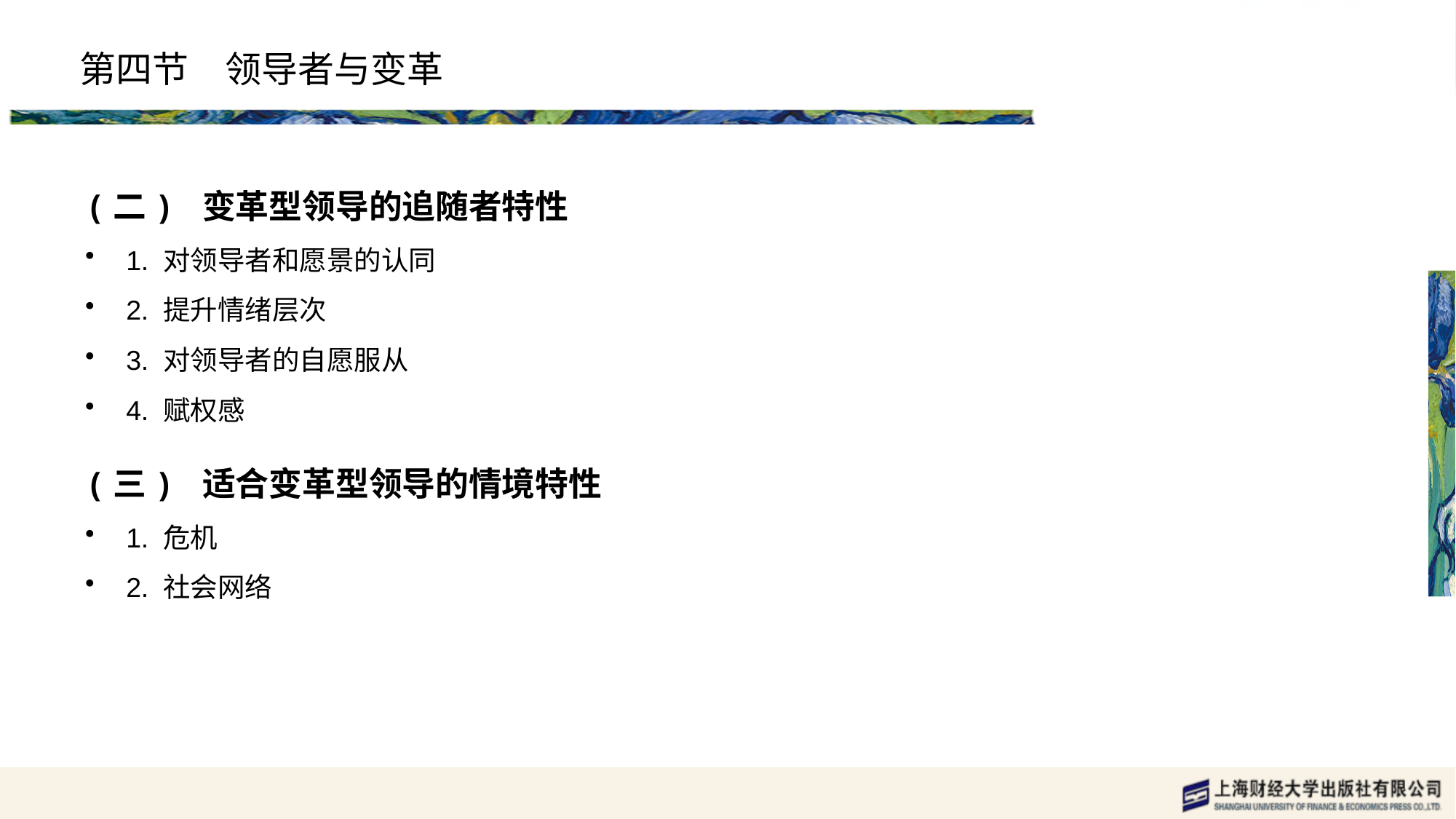

# 第四节　领导者与变革
(二) 变革型领导的追随者特性
1. 对领导者和愿景的认同
2. 提升情绪层次
3. 对领导者的自愿服从
4. 赋权感
(三) 适合变革型领导的情境特性
1. 危机
2. 社会网络